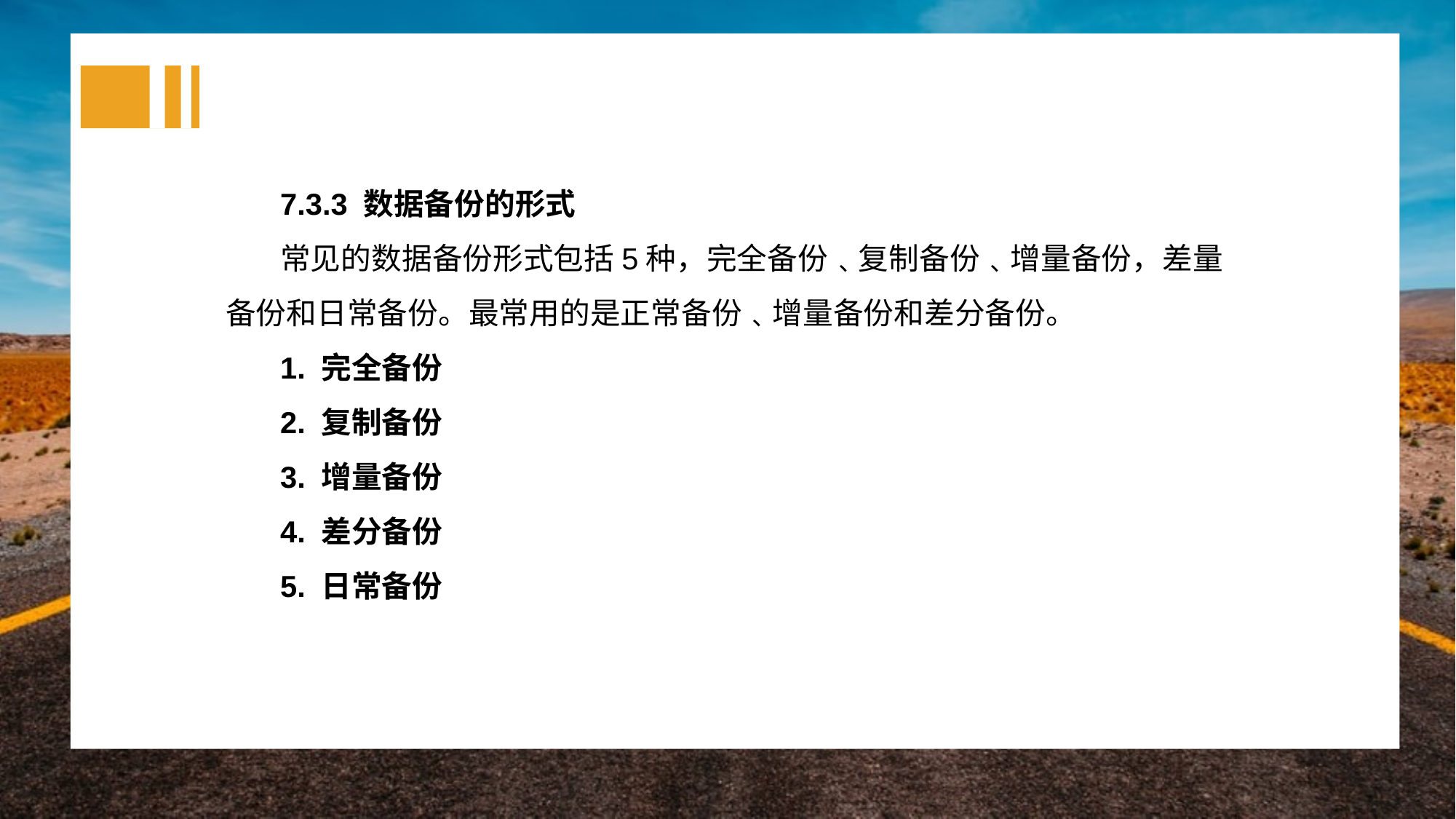

7.3.3 数据备份的形式
常见的数据备份形式包括5种，完全备份﹑复制备份﹑增量备份，差量备份和日常备份。最常用的是正常备份﹑增量备份和差分备份。
1. 完全备份
2. 复制备份
3. 增量备份
4. 差分备份
5. 日常备份